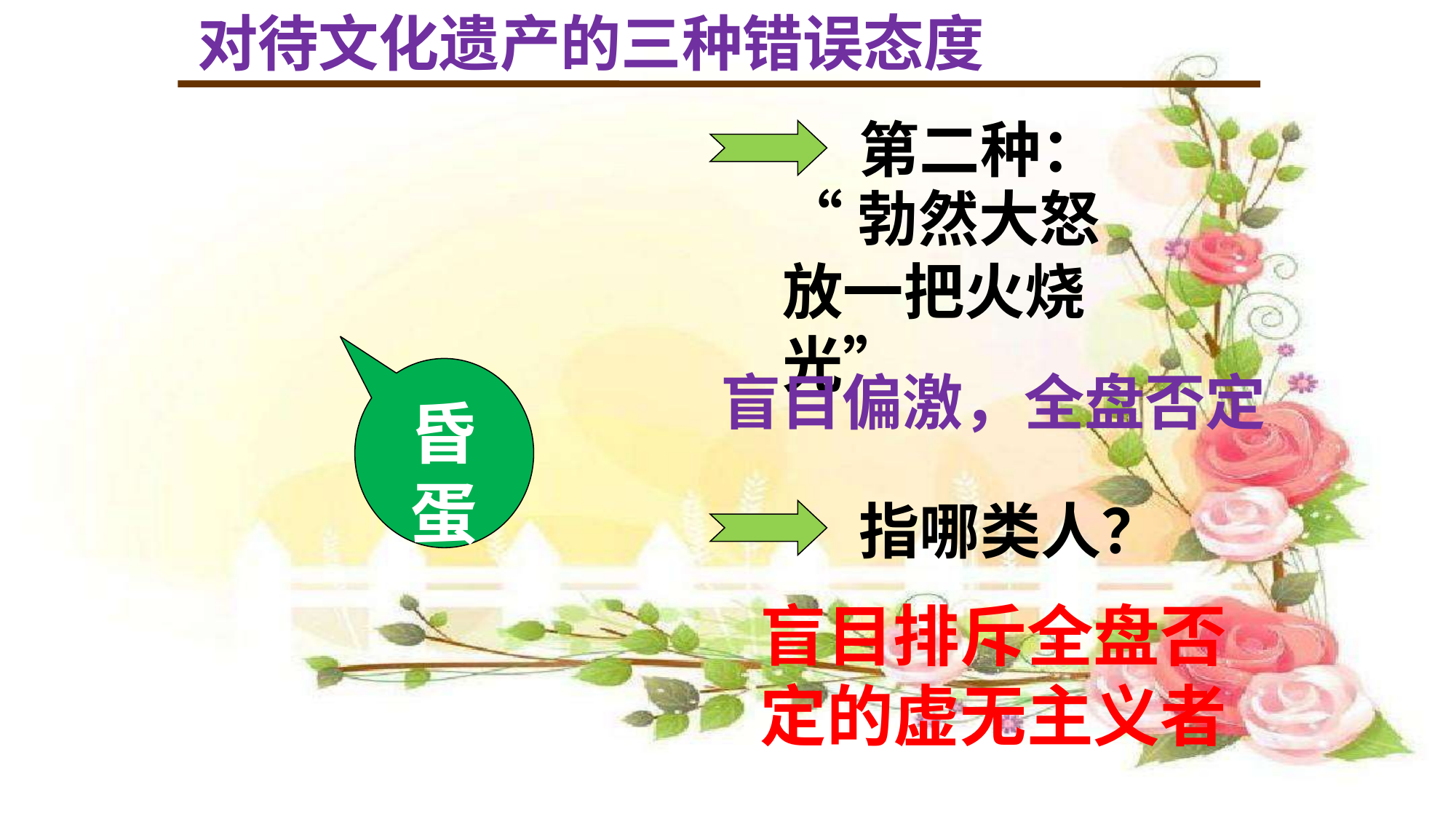

对待文化遗产的三种错误态度
第二种：

“勃然大怒放一把火烧光”
昏蛋
盲目偏激，全盘否定
指哪类人？

盲目排斥全盘否定的虚无主义者